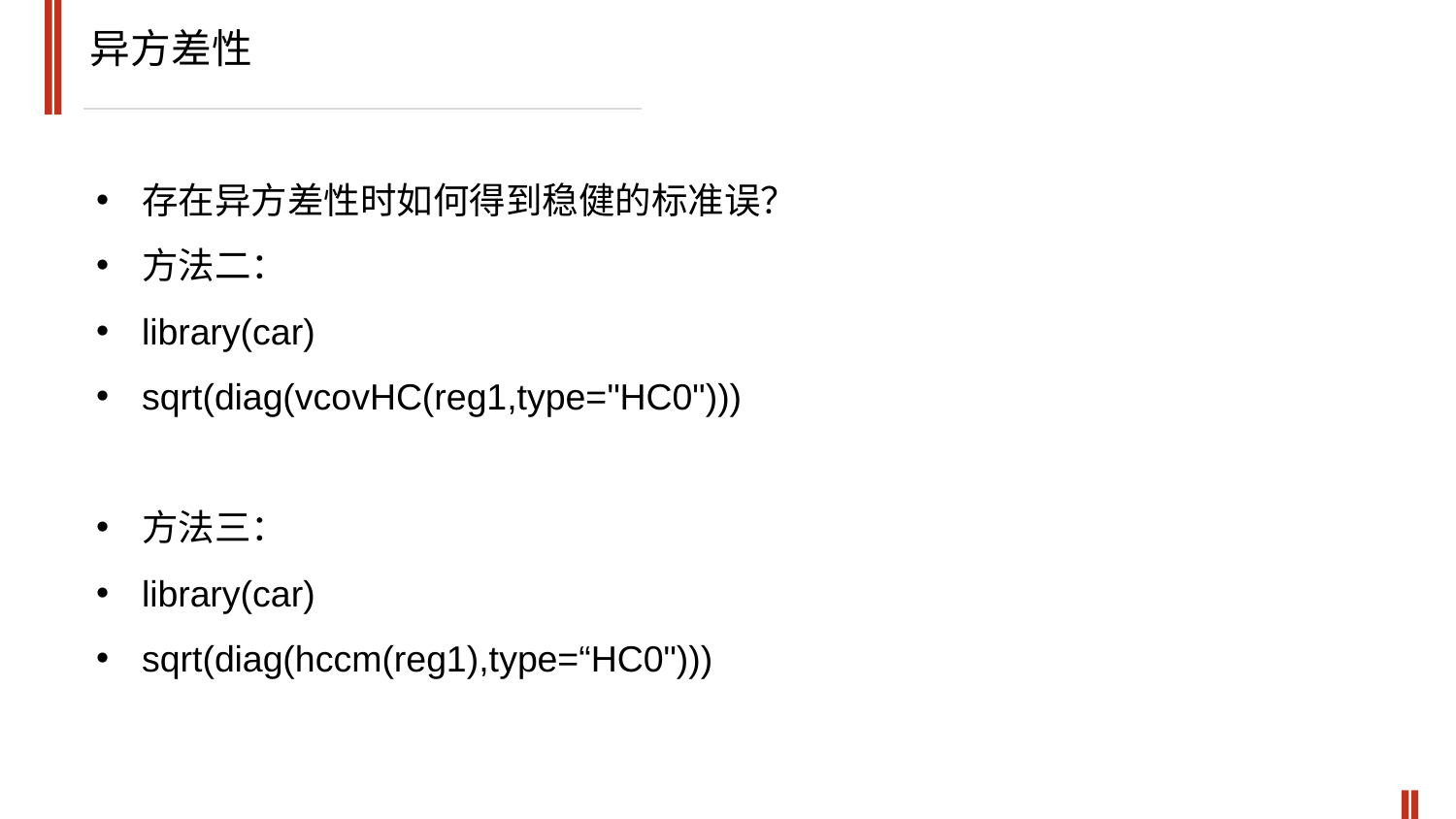

异方差性
存在异方差性时如何得到稳健的标准误？
方法二：
library(car)
sqrt(diag(vcovHC(reg1,type="HC0")))

方法三：
library(car)
sqrt(diag(hccm(reg1),type=“HC0")))